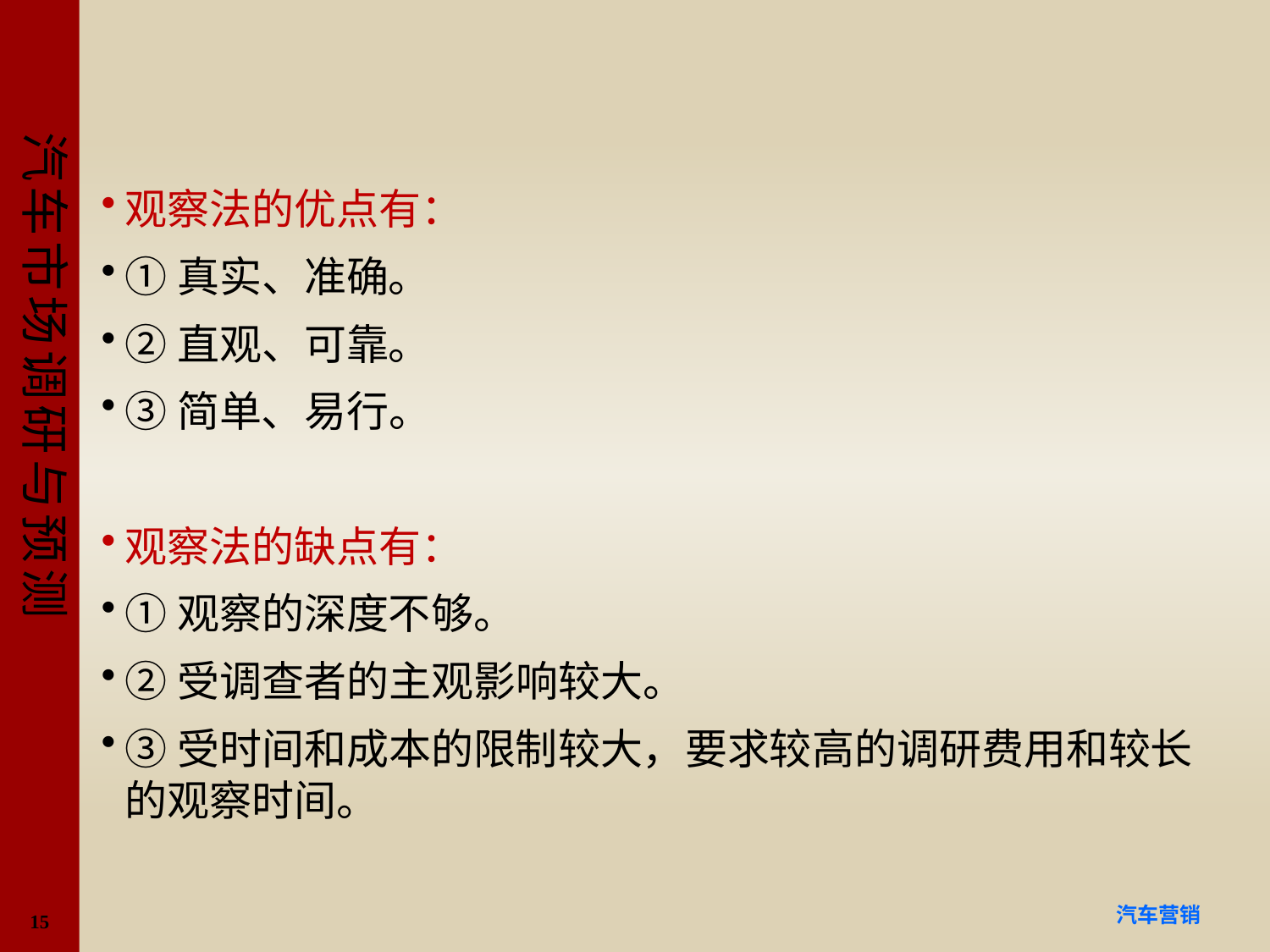

#
观察法的优点有：
①真实、准确。
②直观、可靠。
③简单、易行。

观察法的缺点有：
①观察的深度不够。
②受调查者的主观影响较大。
③受时间和成本的限制较大，要求较高的调研费用和较长的观察时间。

15